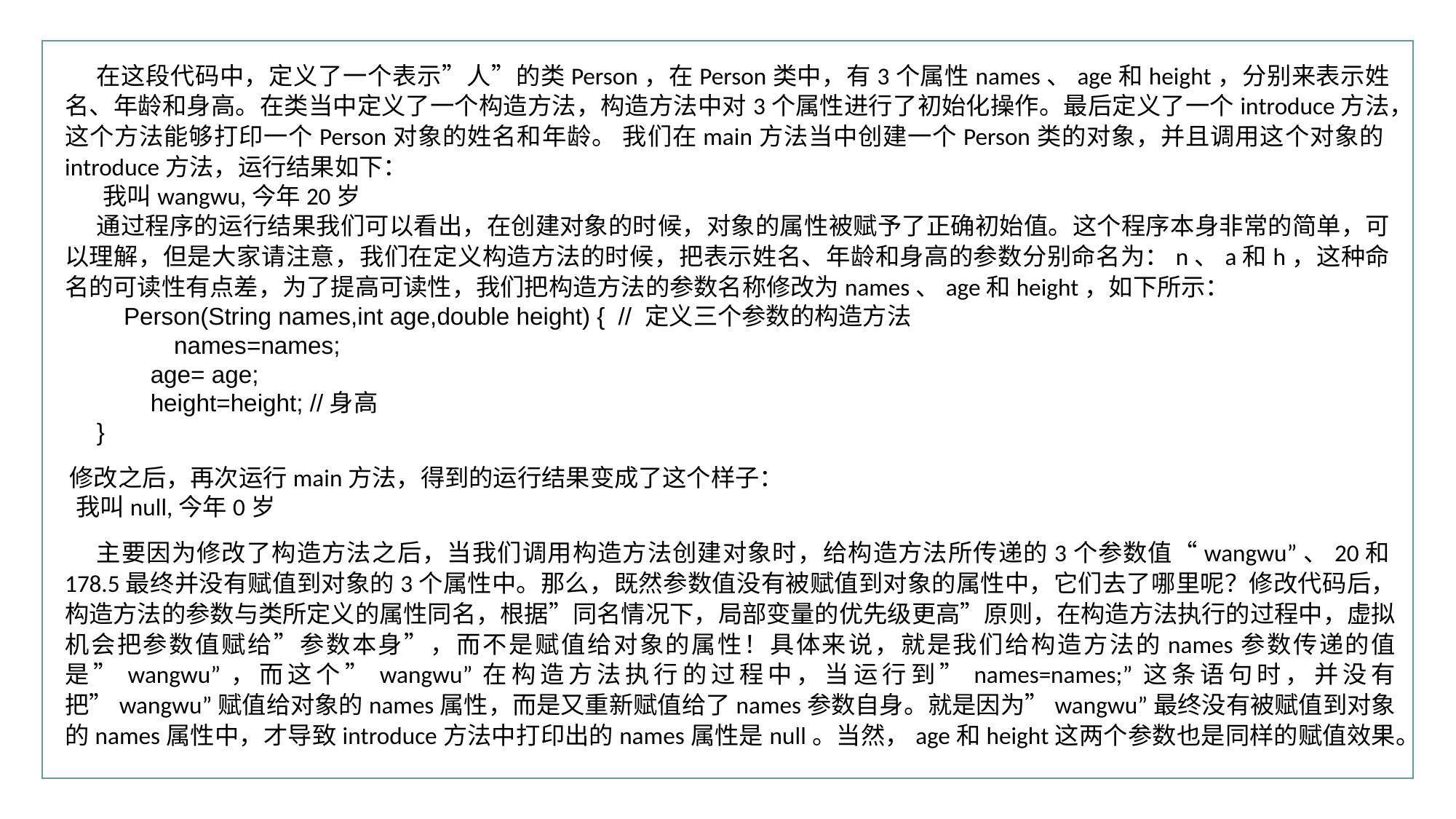

行业PPT模板http://www.XX.com/hangye/

在这段代码中，定义了一个表示”人”的类Person，在Person类中，有3个属性names、age和height，分别来表示姓名、年龄和身高。在类当中定义了一个构造方法，构造方法中对3个属性进行了初始化操作。最后定义了一个introduce方法，这个方法能够打印一个Person对象的姓名和年龄。 我们在main方法当中创建一个Person类的对象，并且调用这个对象的introduce方法，运行结果如下：
我叫wangwu,今年20岁
通过程序的运行结果我们可以看出，在创建对象的时候，对象的属性被赋予了正确初始值。这个程序本身非常的简单，可以理解，但是大家请注意，我们在定义构造方法的时候，把表示姓名、年龄和身高的参数分别命名为：n、a和h，这种命名的可读性有点差，为了提高可读性，我们把构造方法的参数名称修改为names、age和height，如下所示：
    Person(String names,int age,double height) {  // 定义三个参数的构造方法
    	names=names;
        age= age;
        height=height; //身高
}
修改之后，再次运行main方法，得到的运行结果变成了这个样子：
我叫null,今年0岁
主要因为修改了构造方法之后，当我们调用构造方法创建对象时，给构造方法所传递的3个参数值“wangwu”、20和178.5最终并没有赋值到对象的3个属性中。那么，既然参数值没有被赋值到对象的属性中，它们去了哪里呢？修改代码后，构造方法的参数与类所定义的属性同名，根据”同名情况下，局部变量的优先级更高”原则，在构造方法执行的过程中，虚拟机会把参数值赋给”参数本身”，而不是赋值给对象的属性！具体来说，就是我们给构造方法的names参数传递的值是”wangwu”，而这个”wangwu”在构造方法执行的过程中，当运行到”names=names;”这条语句时，并没有把”wangwu”赋值给对象的names属性，而是又重新赋值给了names参数自身。就是因为”wangwu”最终没有被赋值到对象的names属性中，才导致introduce方法中打印出的names属性是null。当然，age和height这两个参数也是同样的赋值效果。